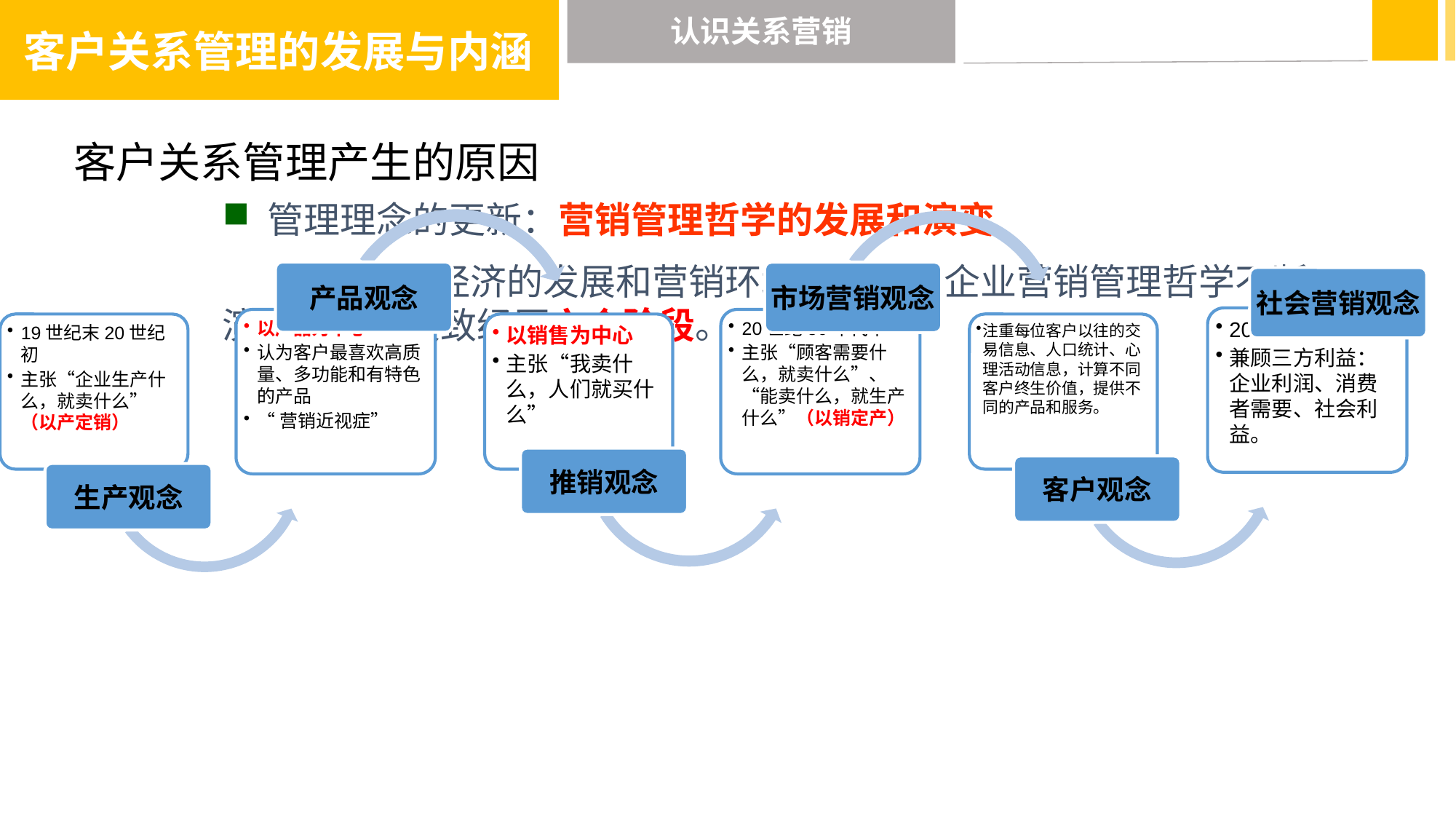

客户关系管理的发展与内涵

认识关系营销

客户关系管理产生的原因

 管理理念的更新：营销管理哲学的发展和演变
       随着商品经济的发展和营销环境的变化，企业营销管理哲学不断演变和发展大致经历六个阶段。

19世纪末20世纪初
主张“企业生产什么，就卖什么”（以产定销）
生产观念
以产品为中心
认为客户最喜欢高质量、多功能和有特色的产品
“营销近视症”

产品观念
以销售为中心
主张“我卖什么，人们就买什么”
推销观念
20世纪50年代中
主张“顾客需要什么，就卖什么”、“能卖什么，就生产什么”（以销定产）

市场营销观念
注重每位客户以往的交易信息、人口统计、心理活动信息，计算不同客户终生价值，提供不同的产品和服务。

客户观念
20世纪70年代后
兼顾三方利益：企业利润、消费者需要、社会利益。
社会营销观念